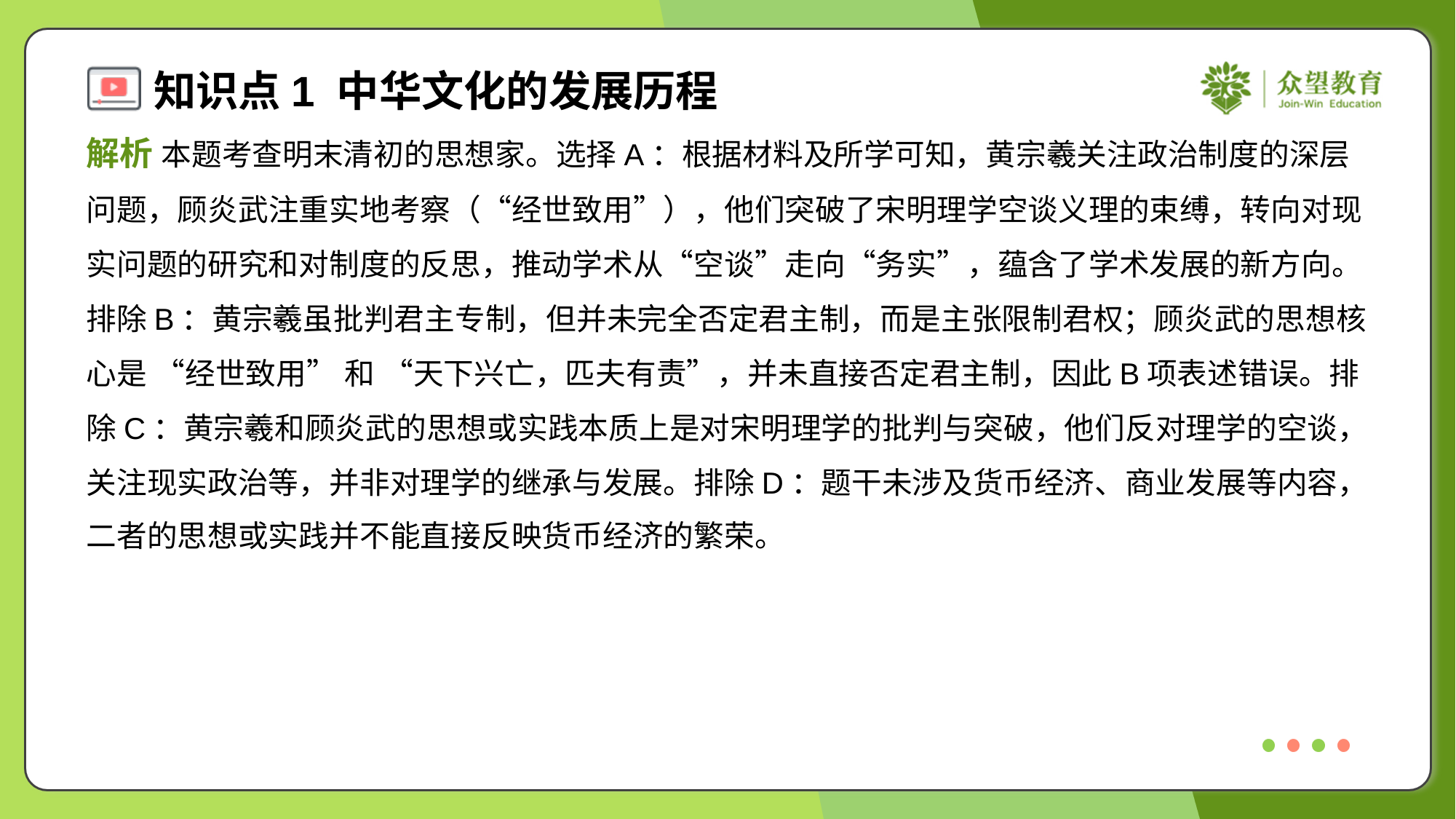

解析 本题考查明末清初的思想家。选择A：根据材料及所学可知，黄宗羲关注政治制度的深层
问题，顾炎武注重实地考察（“经世致用”），他们突破了宋明理学空谈义理的束缚，转向对现
实问题的研究和对制度的反思，推动学术从“空谈”走向“务实”，蕴含了学术发展的新方向。
排除B：黄宗羲虽批判君主专制，但并未完全否定君主制，而是主张限制君权；顾炎武的思想核
心是 “经世致用” 和 “天下兴亡，匹夫有责”，并未直接否定君主制，因此B项表述错误。排
除C：黄宗羲和顾炎武的思想或实践本质上是对宋明理学的批判与突破，他们反对理学的空谈，
关注现实政治等，并非对理学的继承与发展。排除D：题干未涉及货币经济、商业发展等内容，
二者的思想或实践并不能直接反映货币经济的繁荣。